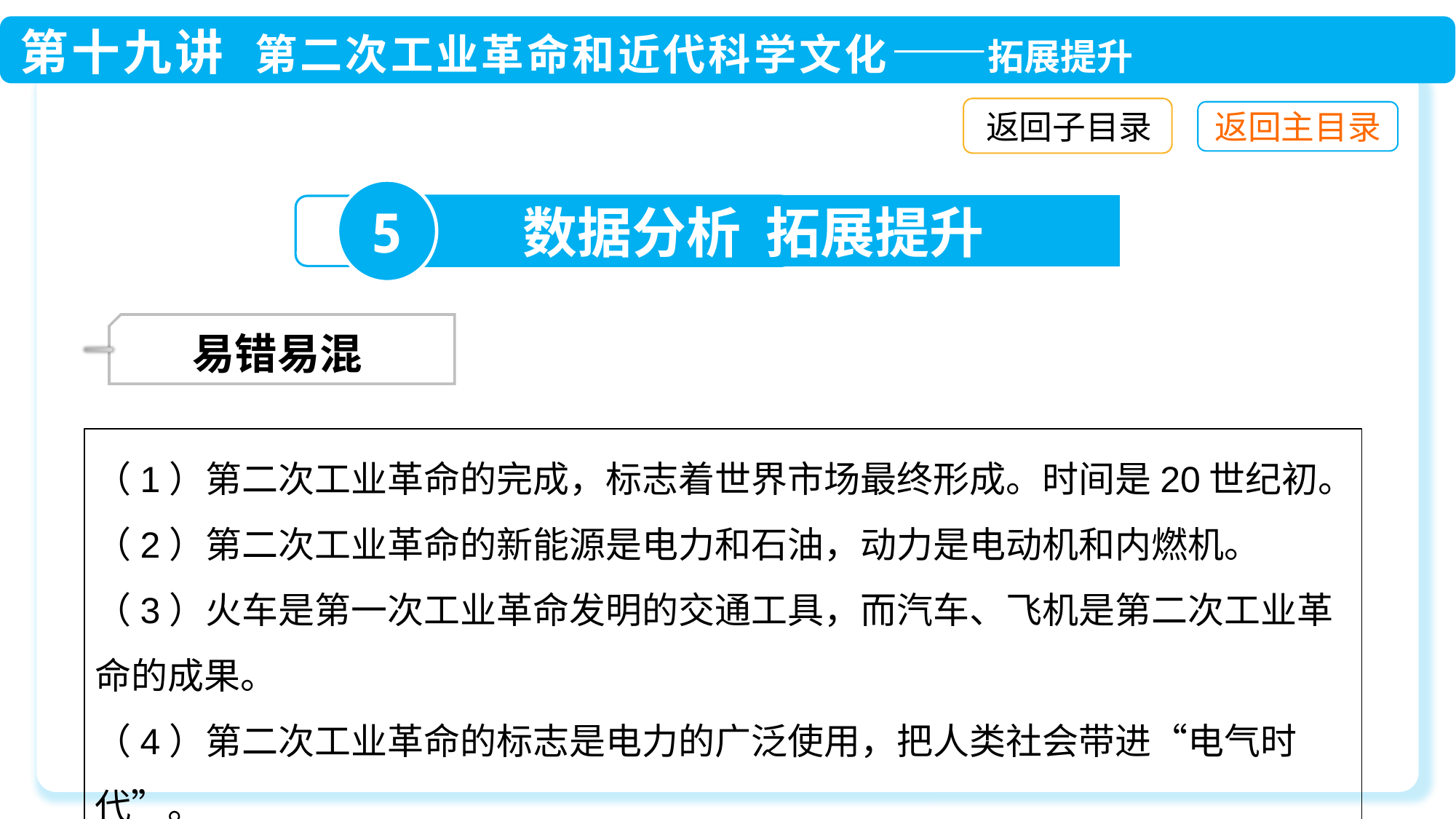

返回子目录
5

数据分析  拓展提升
 易错易混

（1）第二次工业革命的完成，标志着世界市场最终形成。时间是20世纪初。
（2）第二次工业革命的新能源是电力和石油，动力是电动机和内燃机。
（3）火车是第一次工业革命发明的交通工具，而汽车、飞机是第二次工业革命的成果。
（4）第二次工业革命的标志是电力的广泛使用，把人类社会带进“电气时代”。